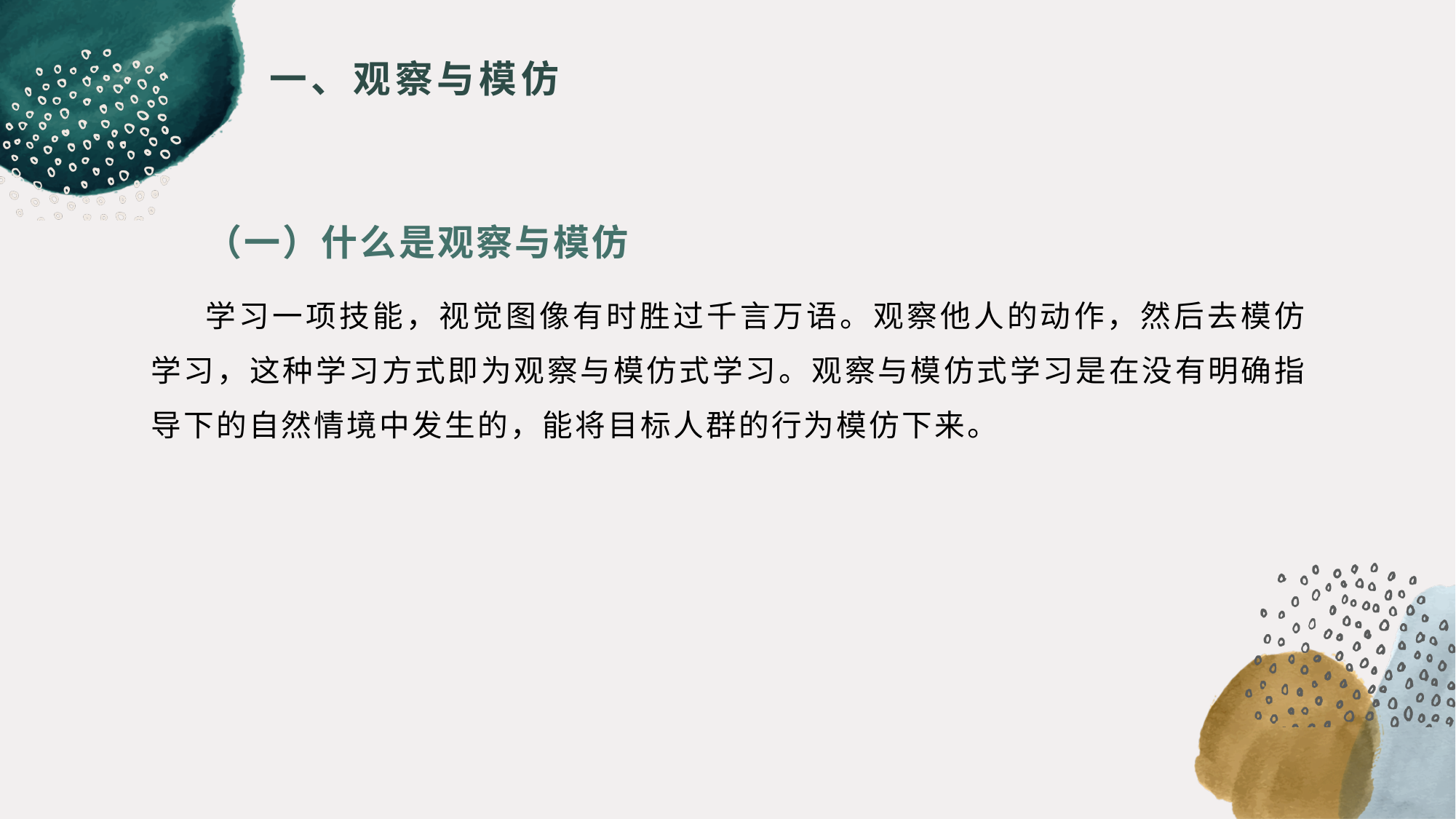

# 一、观察与模仿
（一）什么是观察与模仿
学习一项技能，视觉图像有时胜过千言万语。观察他人的动作，然后去模仿学习，这种学习方式即为观察与模仿式学习。观察与模仿式学习是在没有明确指导下的自然情境中发生的，能将目标人群的行为模仿下来。